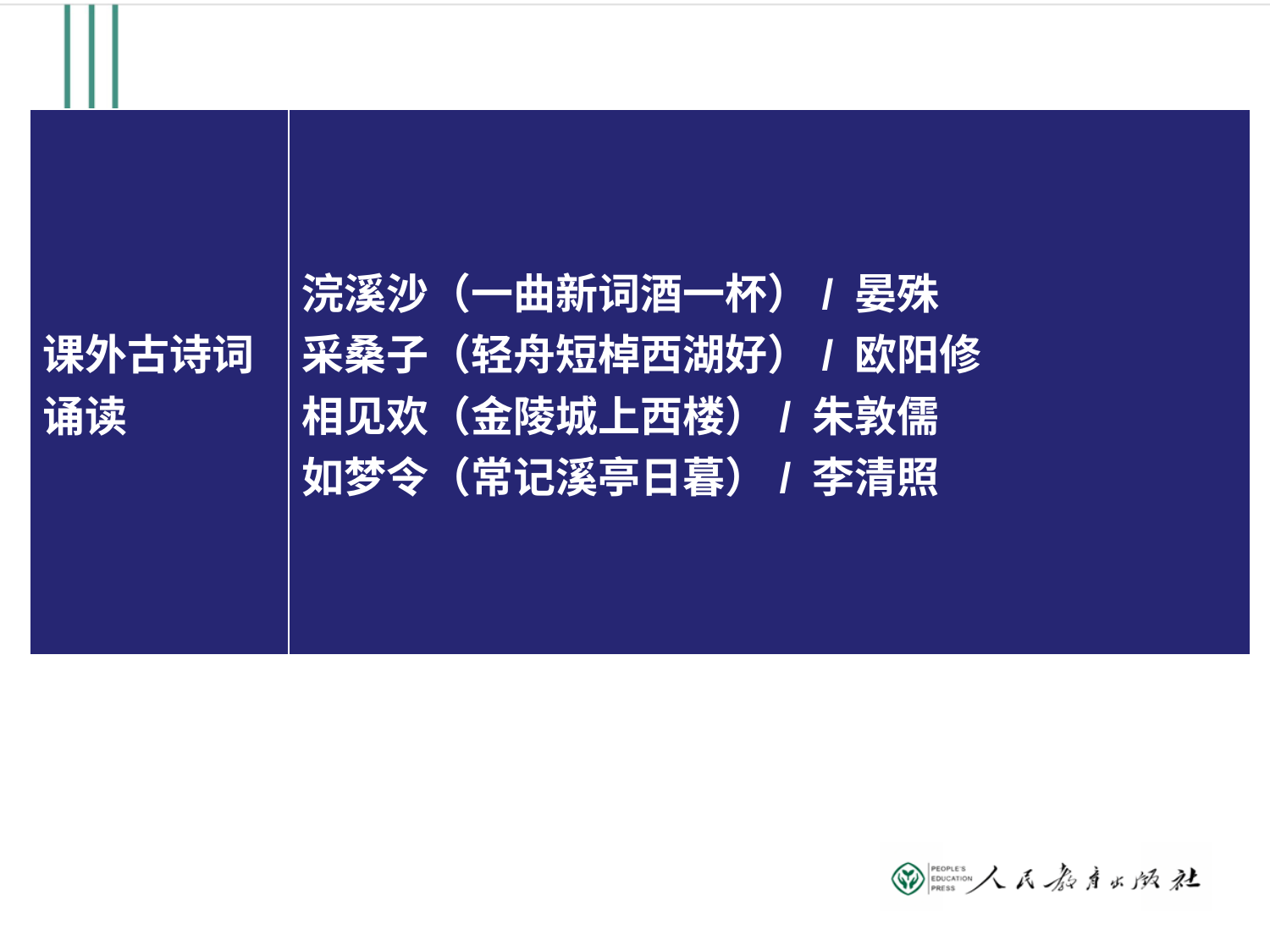

| 课外古诗词诵读 | 浣溪沙（一曲新词酒一杯）/ 晏殊 采桑子（轻舟短棹西湖好）/ 欧阳修 相见欢（金陵城上西楼）/ 朱敦儒 如梦令（常记溪亭日暮）/ 李清照 |
| --- | --- |